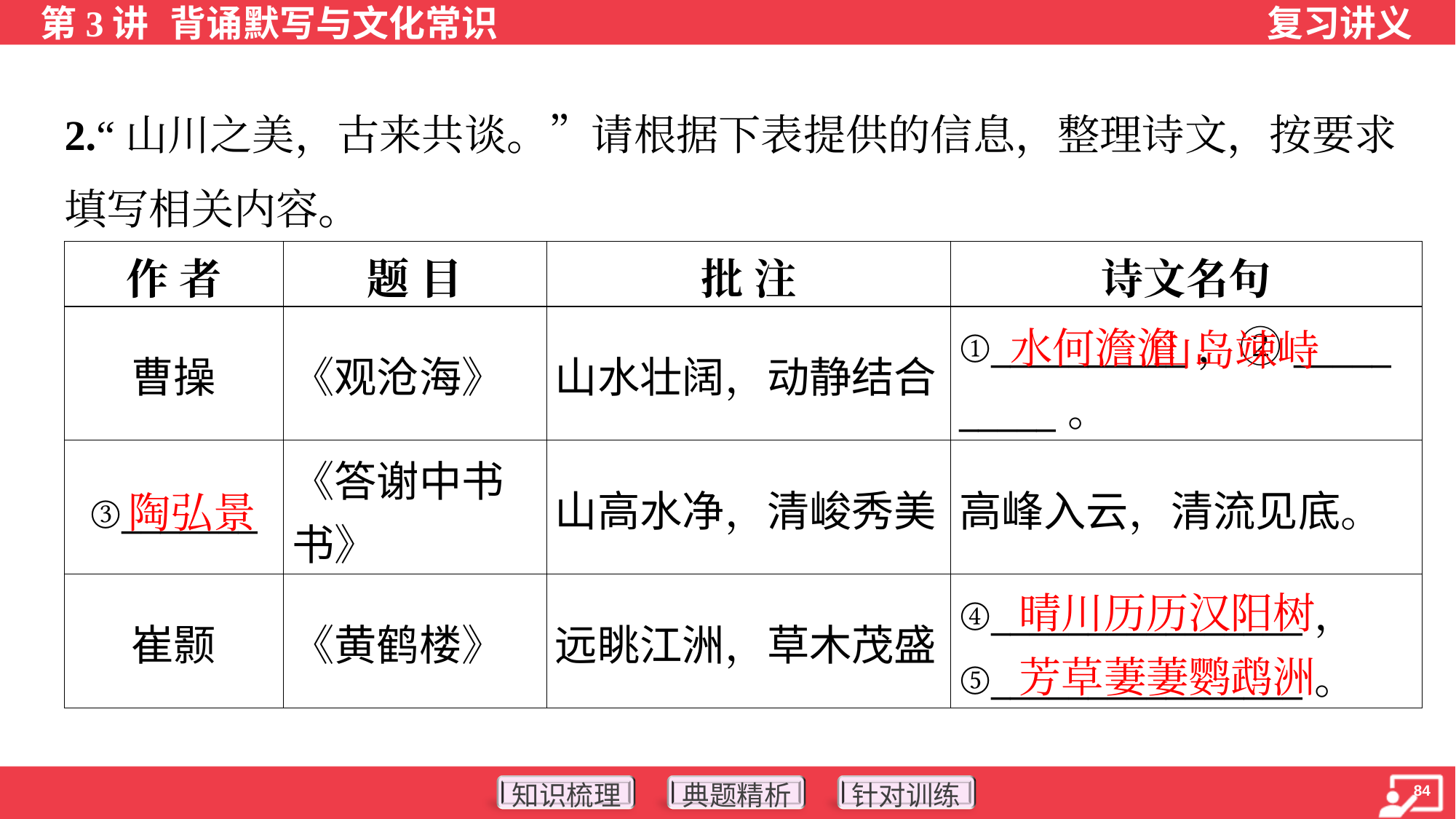

2.“山川之美，古来共谈。”请根据下表提供的信息，整理诗文，按要求
填写相关内容。
| 作 者 | 题 目 | 批 注 | 诗文名句 |
| --- | --- | --- | --- |
| 曹操 | 《观沧海》 | 山水壮阔，动静结合 | ①\_\_\_\_\_\_\_\_\_\_，②\_\_\_\_\_ \_\_\_\_\_。 |
| ③\_\_\_\_\_\_\_ | 《答谢中书 书》 | 山高水净，清峻秀美 | 高峰入云，清流见底。 |
| 崔颢 | 《黄鹤楼》 | 远眺江洲，草木茂盛 | ④\_\_\_\_\_\_\_\_\_\_\_\_\_\_\_\_， ⑤\_\_\_\_\_\_\_\_\_\_\_\_\_\_\_\_。 |
                山岛竦峙
水何澹澹
陶弘景
晴川历历汉阳树
芳草萋萋鹦鹉洲